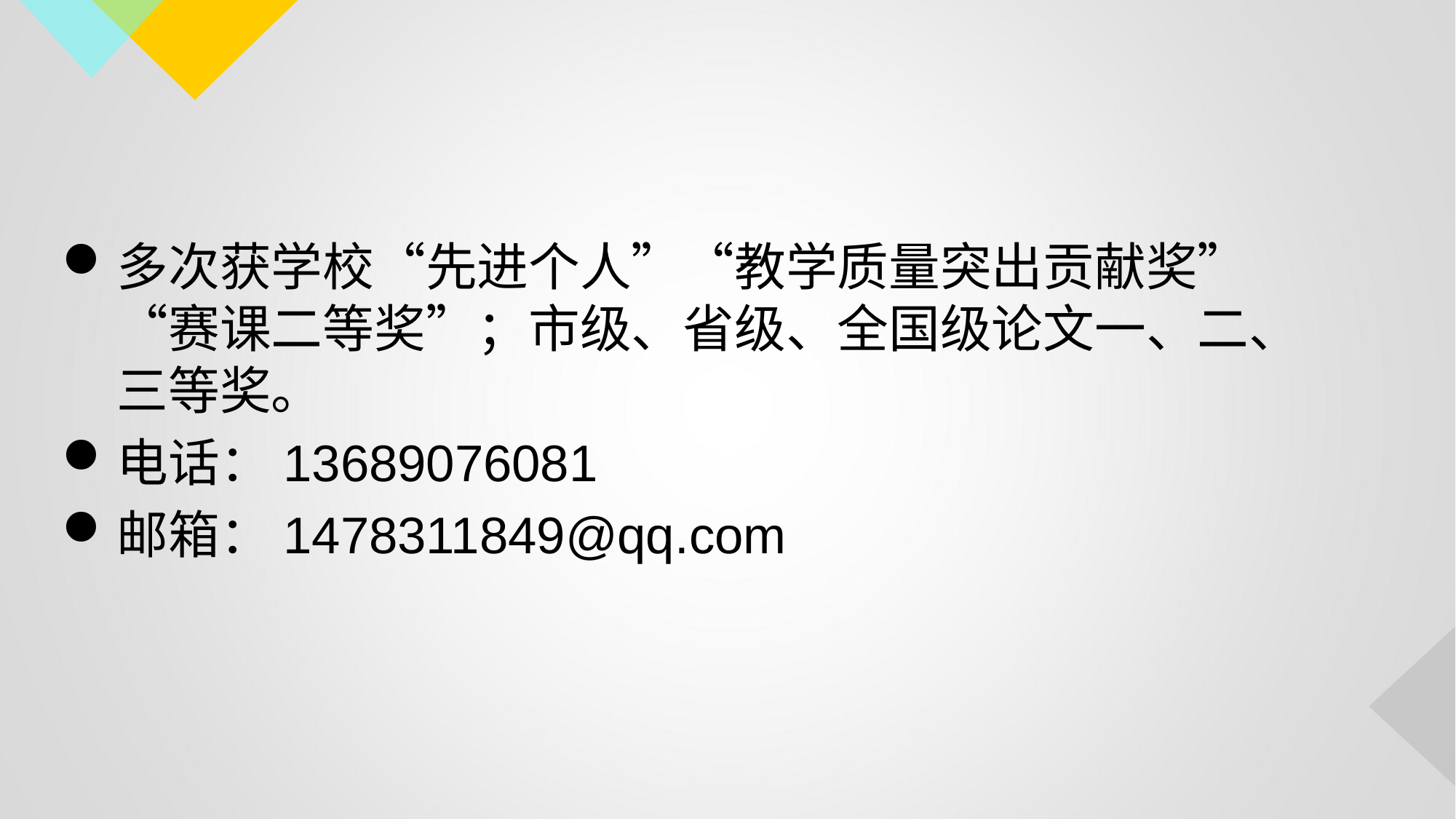

#
多次获学校“先进个人”“教学质量突出贡献奖”“赛课二等奖”；市级、省级、全国级论文一、二、三等奖。
电话：13689076081
邮箱：1478311849@qq.com